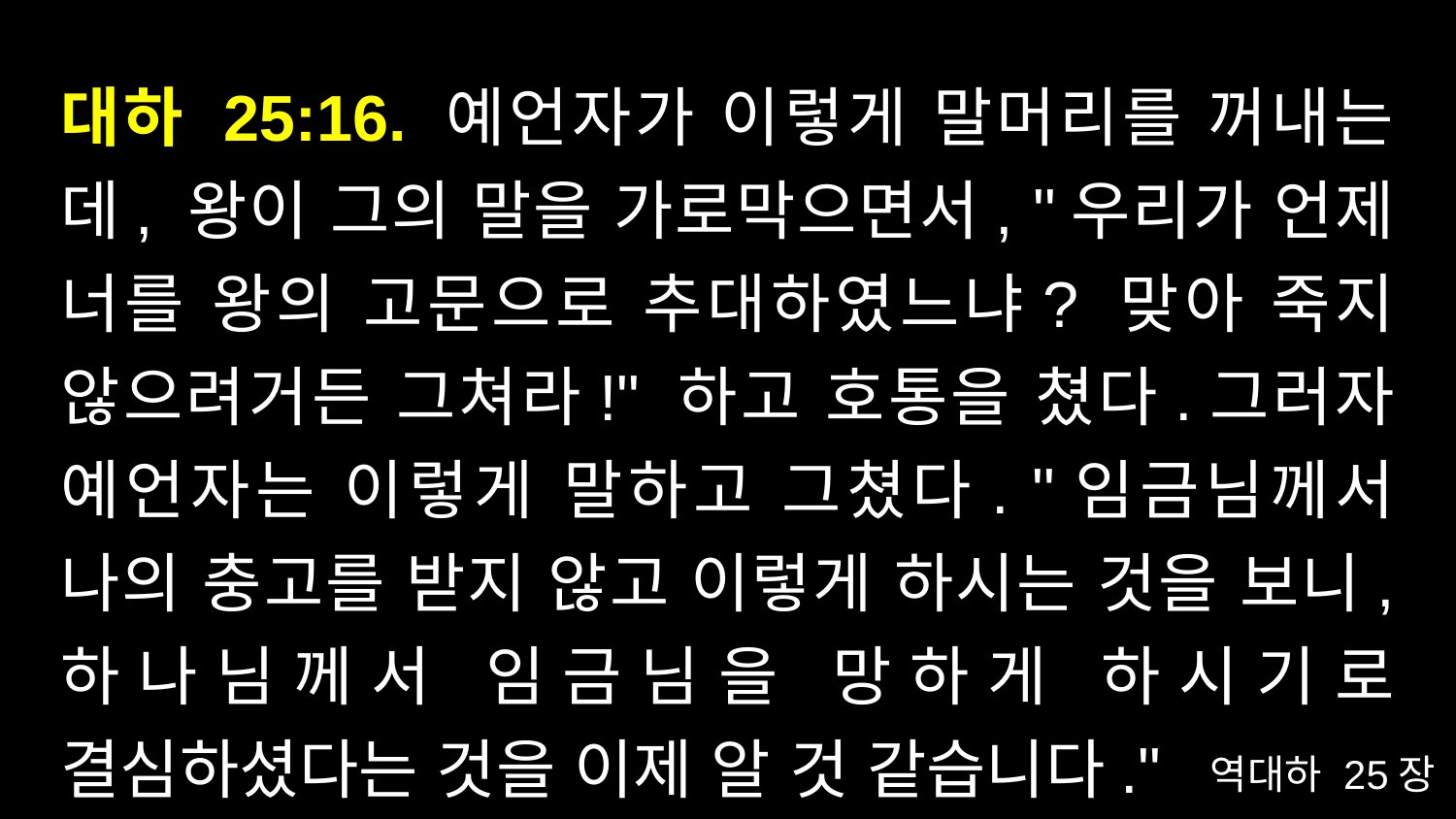

# 대하 25:16. 예언자가 이렇게 말머리를 꺼내는데, 왕이 그의 말을 가로막으면서, "우리가 언제 너를 왕의 고문으로 추대하였느냐? 맞아 죽지 않으려거든 그쳐라!" 하고 호통을 쳤다.그러자 예언자는 이렇게 말하고 그쳤다. "임금님께서 나의 충고를 받지 않고 이렇게 하시는 것을 보니, 하나님께서 임금님을 망하게 하시기로 결심하셨다는 것을 이제 알 것 같습니다."
역대하 25장